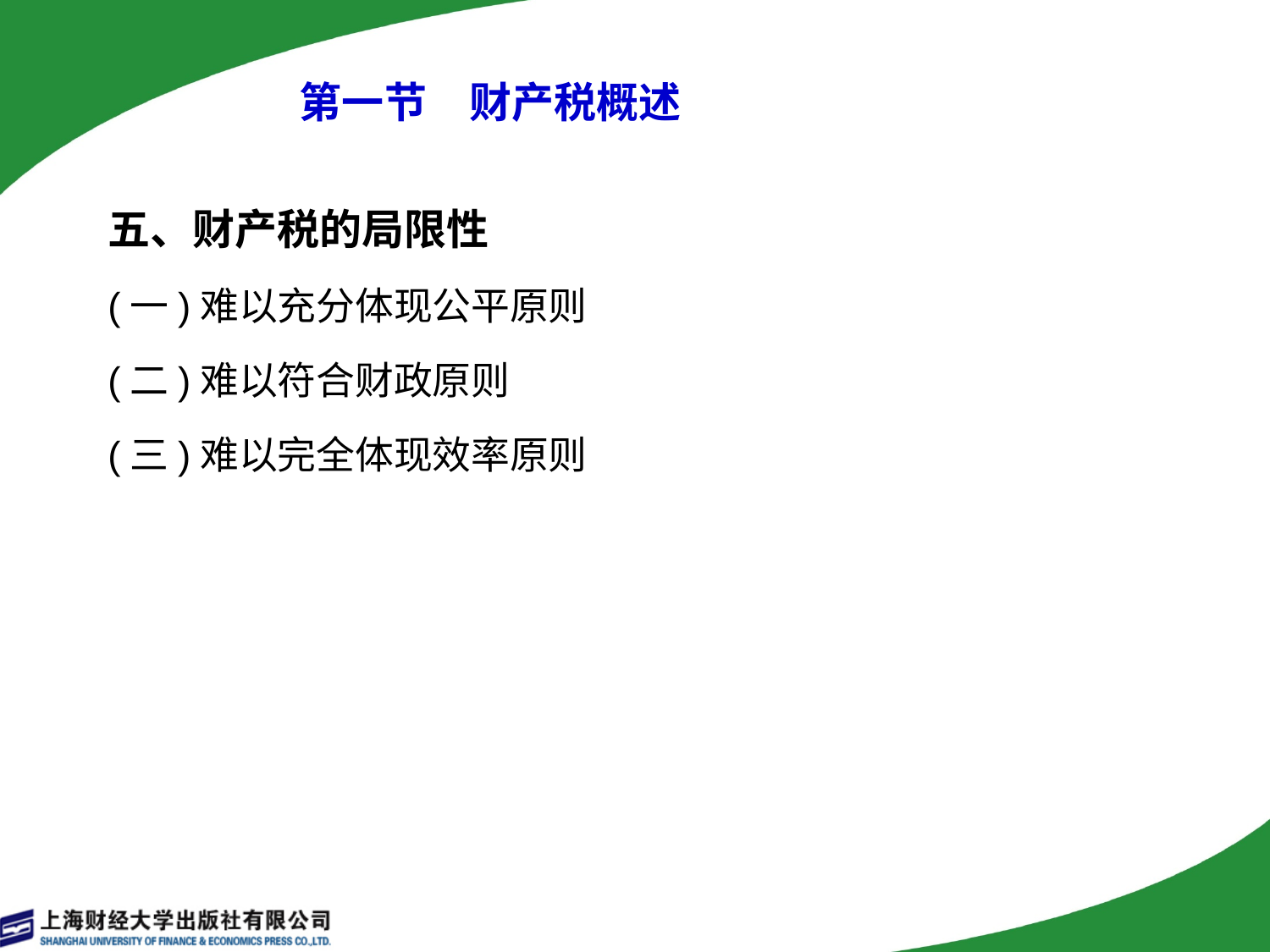

# 第一节　财产税概述
五、财产税的局限性
(一)难以充分体现公平原则
(二)难以符合财政原则
(三)难以完全体现效率原则